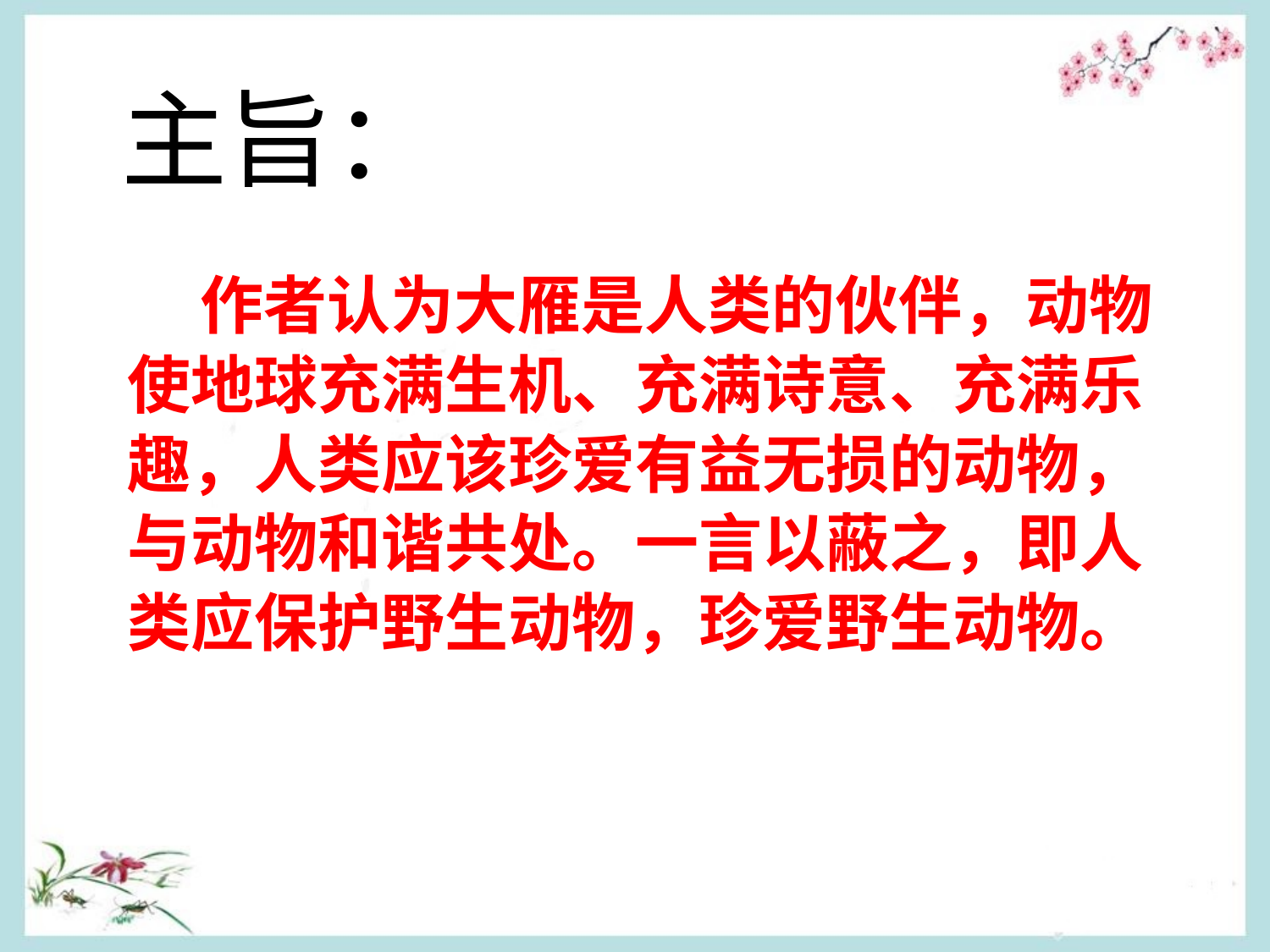

主旨：
    作者认为大雁是人类的伙伴，动物使地球充满生机、充满诗意、充满乐趣，人类应该珍爱有益无损的动物，与动物和谐共处。一言以蔽之，即人类应保护野生动物，珍爱野生动物。